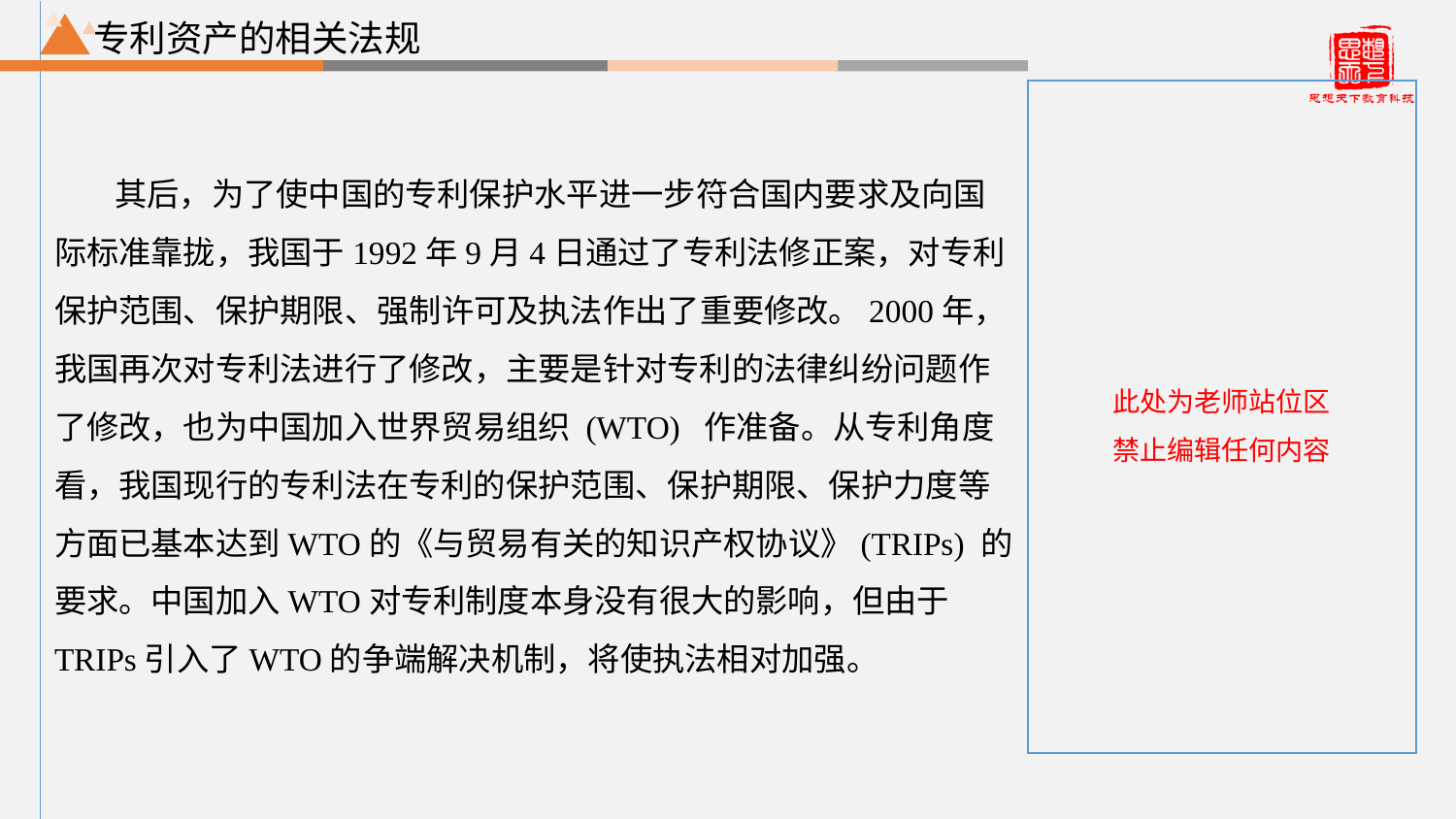

专利资产的相关法规
其后，为了使中国的专利保护水平进一步符合国内要求及向国 际标准靠拢，我国于1992年9月4日通过了专利法修正案，对专利保护范围、保护期限、强制许可及执法作出了重要修改。2000年，我国再次对专利法进行了修改，主要是针对专利的法律纠纷问题作了修改，也为中国加入世界贸易组织 (WTO)  作准备。从专利角度看，我国现行的专利法在专利的保护范围、保护期限、保护力度等方面已基本达到WTO的《与贸易有关的知识产权协议》(TRIPs) 的要求。中国加入WTO对专利制度本身没有很大的影响，但由于 TRIPs引入了WTO的争端解决机制，将使执法相对加强。
9